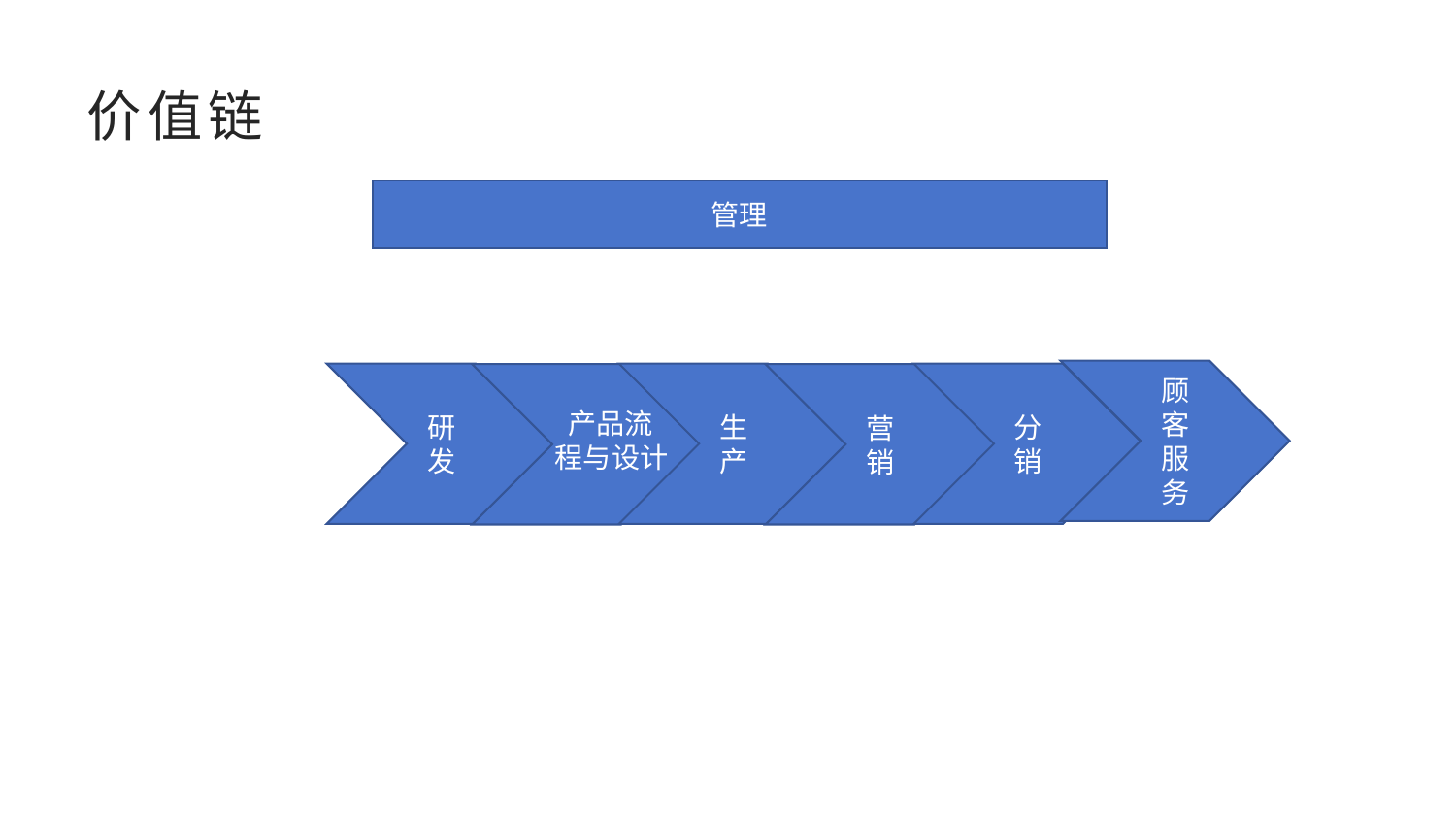

# 价值链
管理
顾客服务
研发
生产
分销

营销
 产品流程与设计